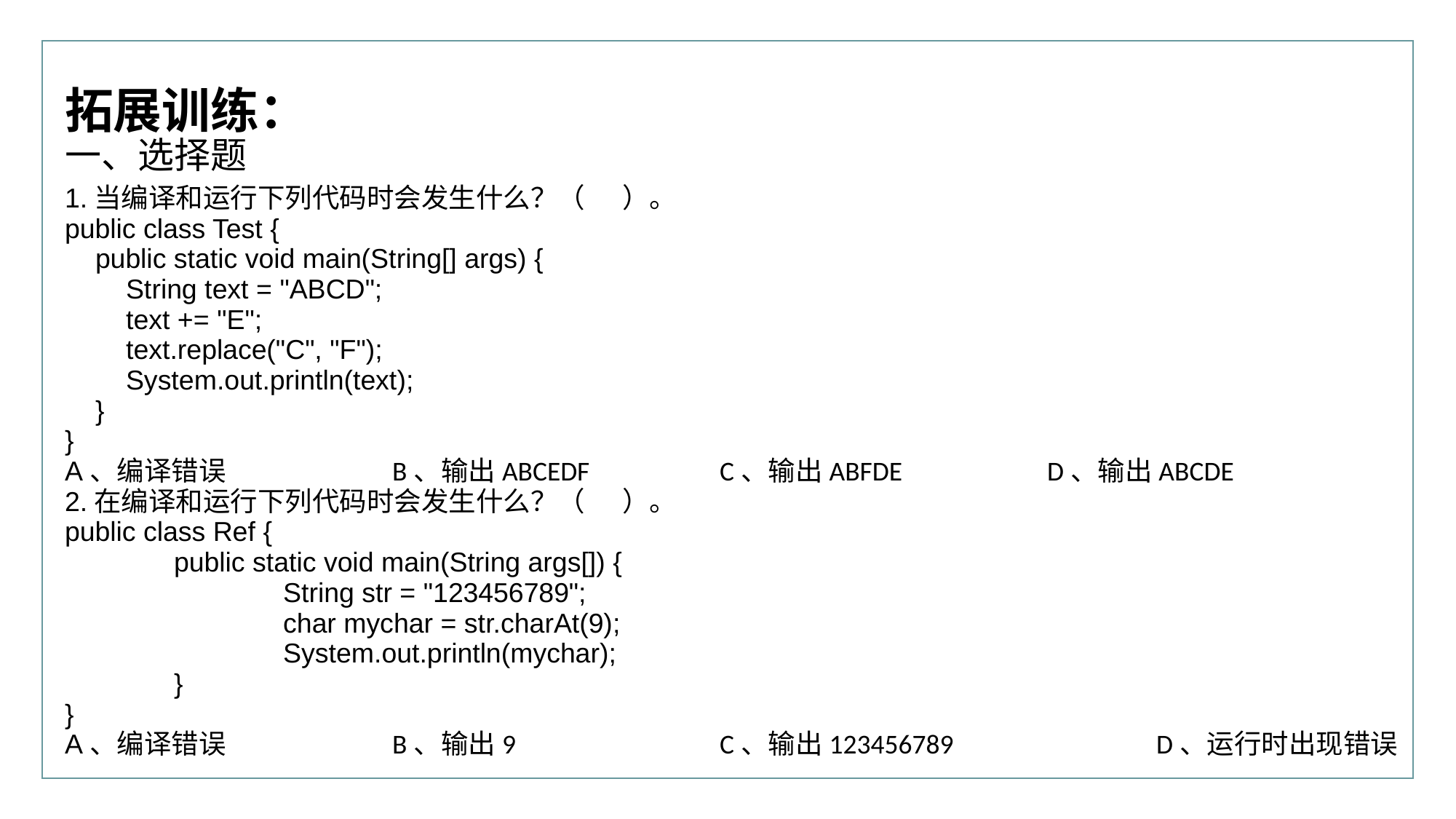

行业PPT模板http://www.XX.com/hangye/
拓展训练：

一、选择题
1.当编译和运行下列代码时会发生什么？（      ）。
public class Test {
    public static void main(String[] args) {
        String text = "ABCD";
        text += "E";
        text.replace("C", "F");
        System.out.println(text);
    }
}
A、编译错误		B、输出ABCEDF		C、输出ABFDE		D、输出ABCDE
2.在编译和运行下列代码时会发生什么？（      ）。
public class Ref {
	public static void main(String args[]) {
		String str = "123456789";
		char mychar = str.charAt(9);
		System.out.println(mychar);
	}
}
A、编译错误		B、输出9		C、输出123456789		D、运行时出现错误